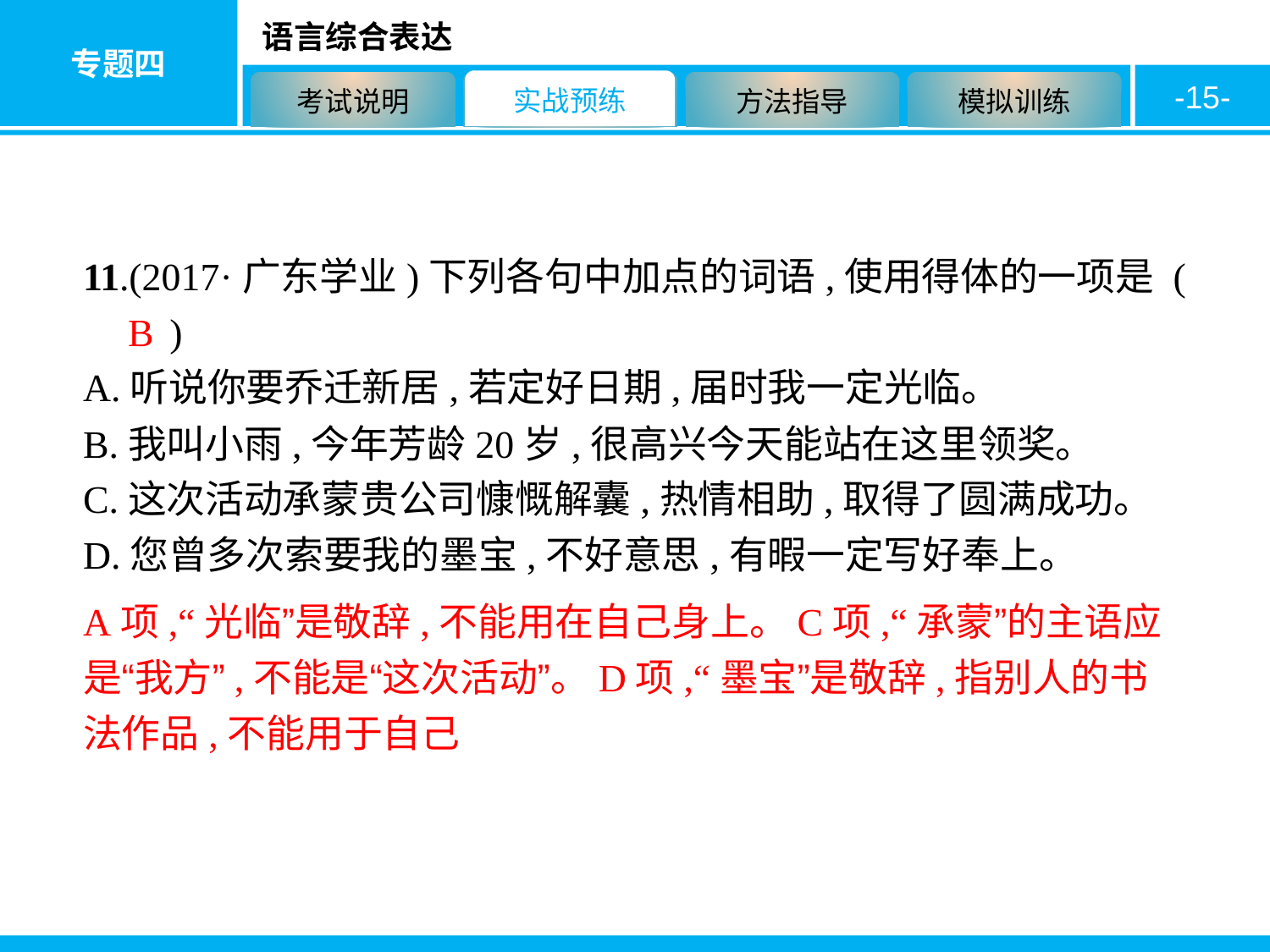

-15-
11.(2017·广东学业)下列各句中加点的词语,使用得体的一项是 ( 　　)
A.听说你要乔迁新居,若定好日期,届时我一定光临。
B.我叫小雨,今年芳龄20岁,很高兴今天能站在这里领奖。
C.这次活动承蒙贵公司慷慨解囊,热情相助,取得了圆满成功。
D.您曾多次索要我的墨宝,不好意思,有暇一定写好奉上。
B
A项,“光临”是敬辞,不能用在自己身上。C项,“承蒙”的主语应是“我方”,不能是“这次活动”。D项,“墨宝”是敬辞,指别人的书法作品,不能用于自己